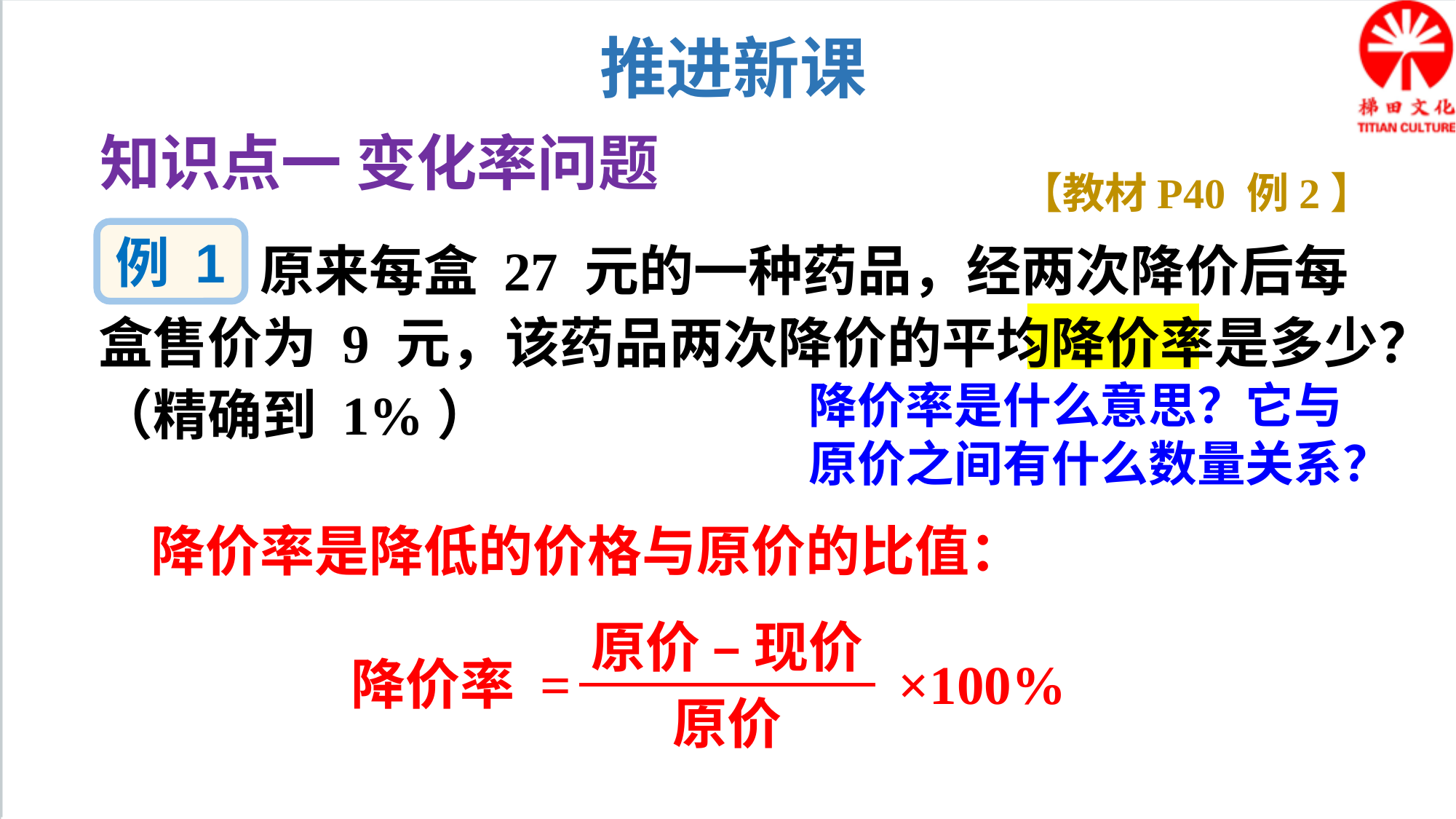

推进新课
知识点一 变化率问题
【教材P40 例2】
例 1
            原来每盒 27 元的一种药品，经两次降价后每盒售价为 9 元，该药品两次降价的平均降价率是多少？（精确到 1%）

降价率是什么意思？它与原价之间有什么数量关系？
降价率是降低的价格与原价的比值：
原价 – 现价
降价率 =                        ×100%
原价